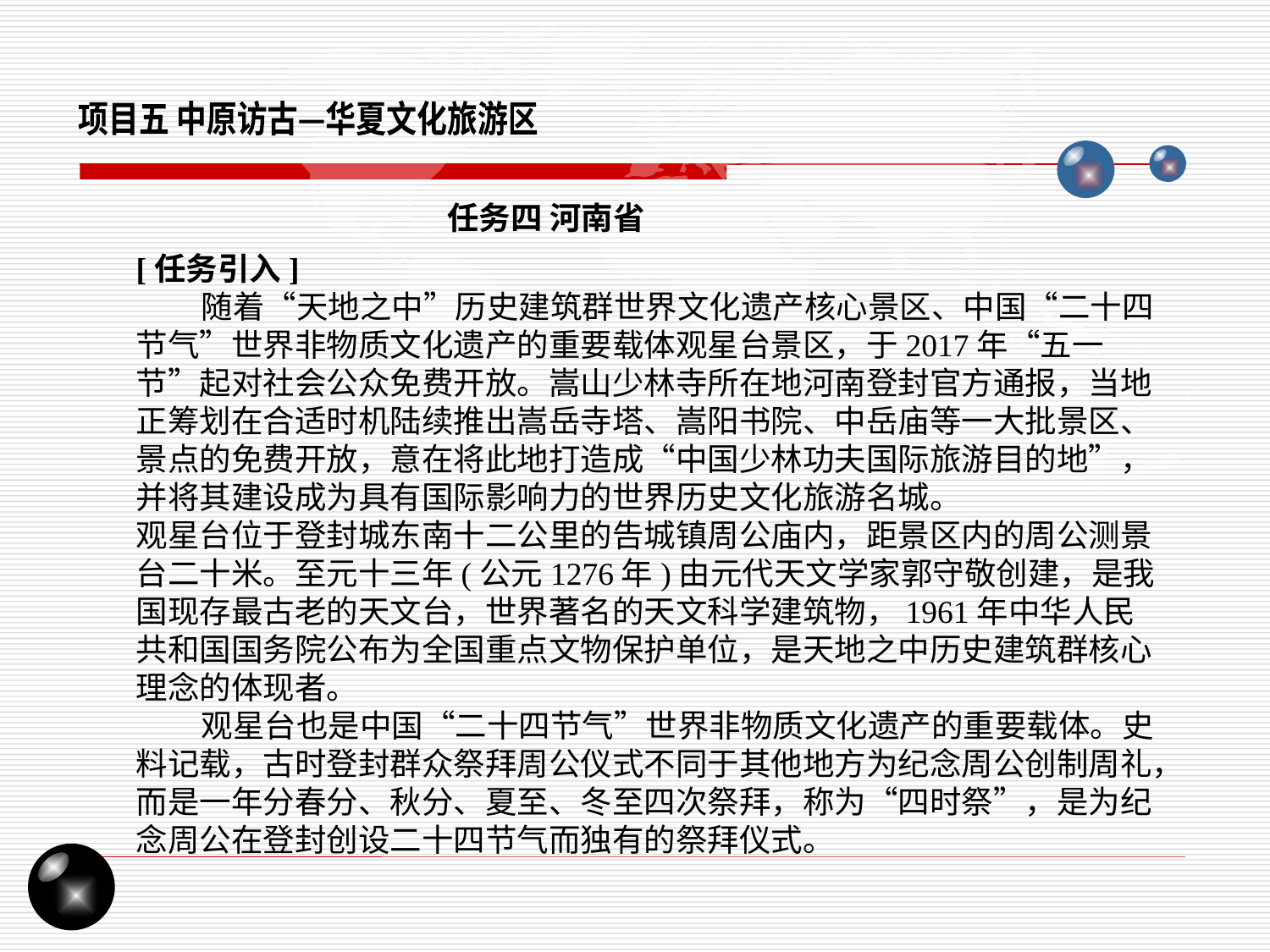

项目五 中原访古—华夏文化旅游区
任务四 河南省
[任务引入]
        随着“天地之中”历史建筑群世界文化遗产核心景区、中国“二十四节气”世界非物质文化遗产的重要载体观星台景区，于2017年“五一节”起对社会公众免费开放。嵩山少林寺所在地河南登封官方通报，当地正筹划在合适时机陆续推出嵩岳寺塔、嵩阳书院、中岳庙等一大批景区、景点的免费开放，意在将此地打造成“中国少林功夫国际旅游目的地”，并将其建设成为具有国际影响力的世界历史文化旅游名城。
观星台位于登封城东南十二公里的告城镇周公庙内，距景区内的周公测景台二十米。至元十三年(公元1276年)由元代天文学家郭守敬创建，是我国现存最古老的天文台，世界著名的天文科学建筑物，1961年中华人民共和国国务院公布为全国重点文物保护单位，是天地之中历史建筑群核心理念的体现者。
        观星台也是中国“二十四节气”世界非物质文化遗产的重要载体。史料记载，古时登封群众祭拜周公仪式不同于其他地方为纪念周公创制周礼，而是一年分春分、秋分、夏至、冬至四次祭拜，称为“四时祭”，是为纪念周公在登封创设二十四节气而独有的祭拜仪式。